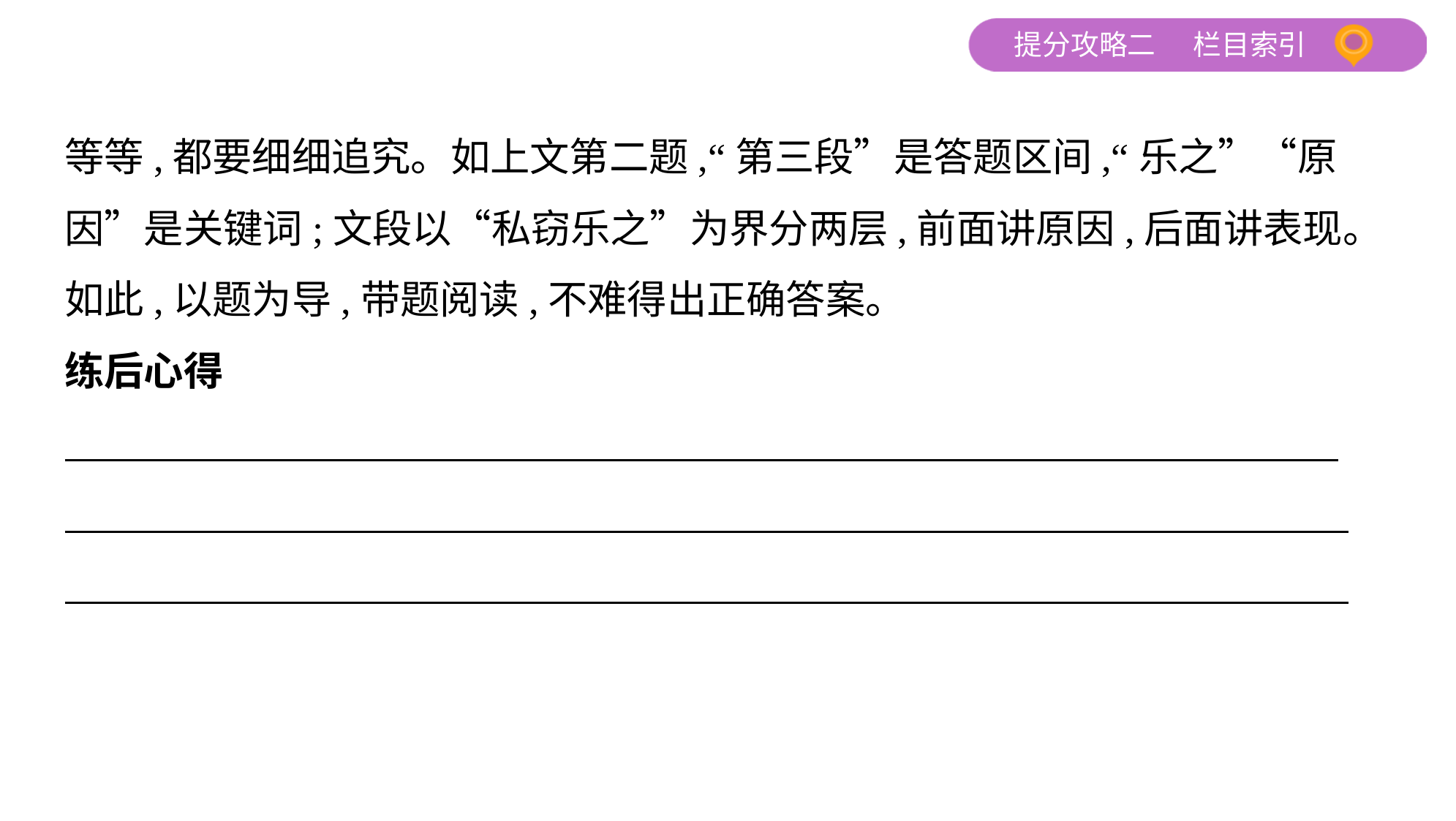

等等,都要细细追究。如上文第二题,“第三段”是答题区间,“乐之”“原
因”是关键词;文段以“私窃乐之”为界分两层,前面讲原因,后面讲表现。
如此,以题为导,带题阅读,不难得出正确答案。
练后心得